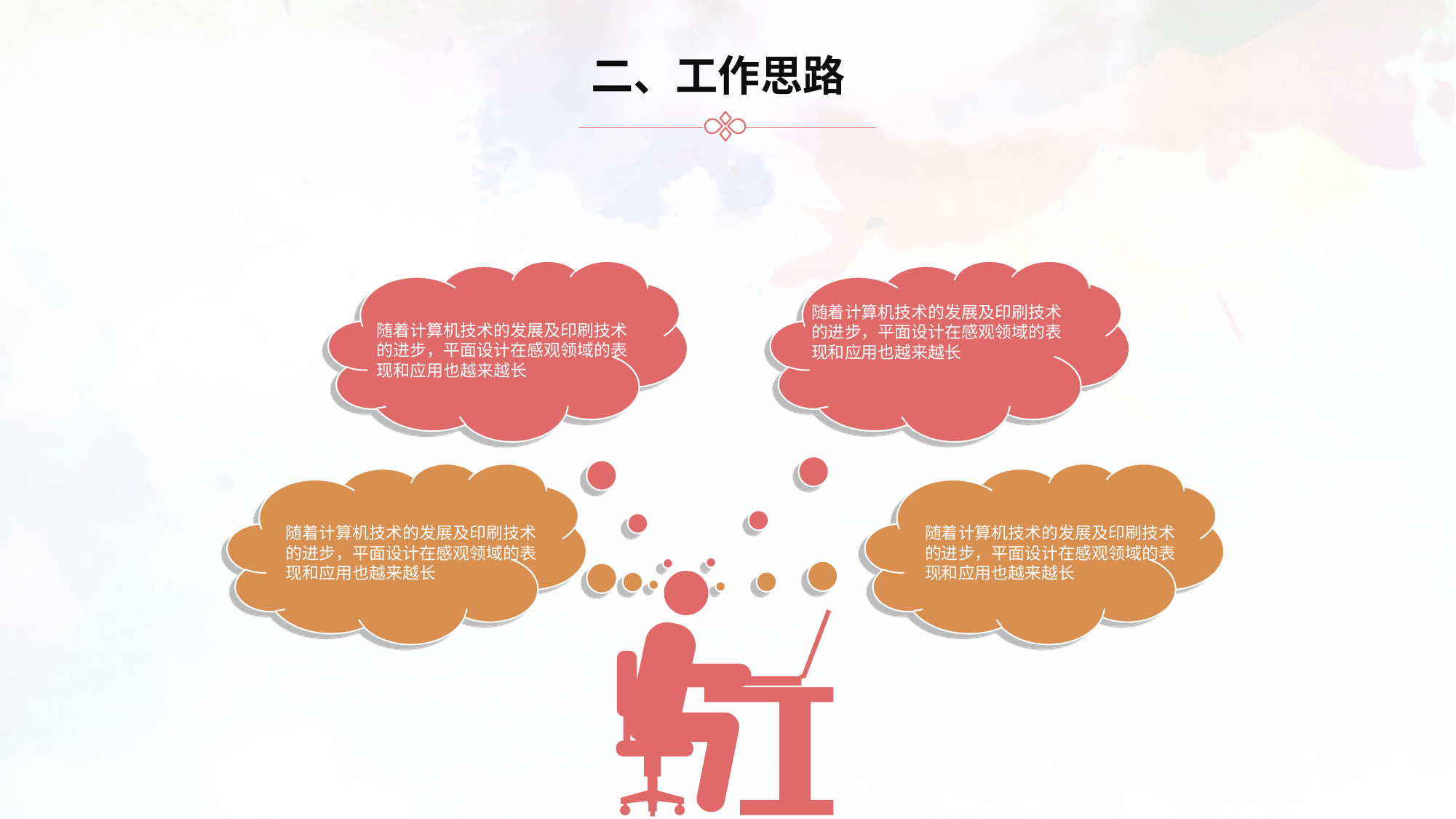

二、工作思路

随着计算机技术的发展及印刷技术的进步，平面设计在感观领域的表现和应用也越来越长
随着计算机技术的发展及印刷技术的进步，平面设计在感观领域的表现和应用也越来越长

随着计算机技术的发展及印刷技术的进步，平面设计在感观领域的表现和应用也越来越长
随着计算机技术的发展及印刷技术的进步，平面设计在感观领域的表现和应用也越来越长